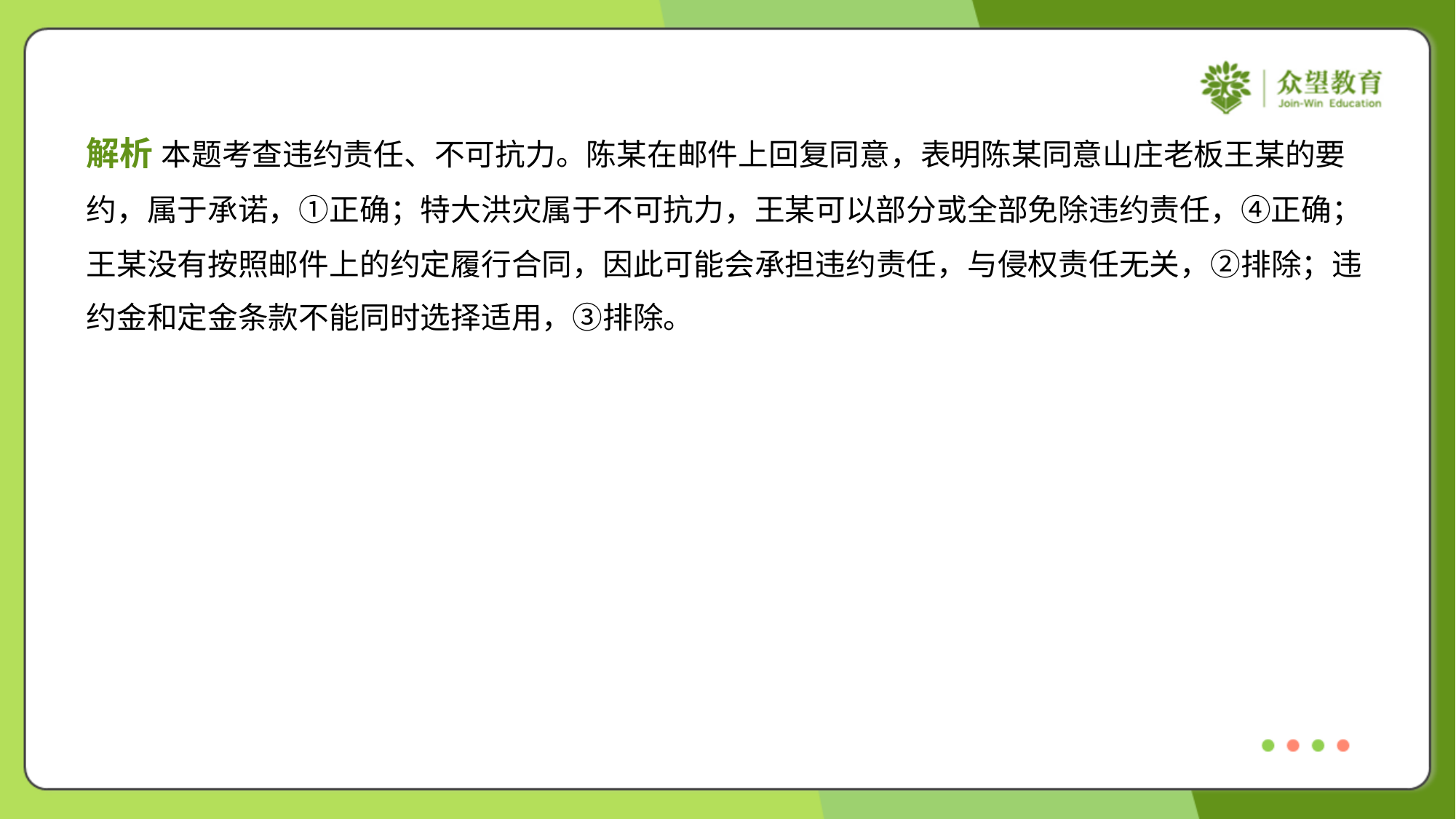

解析 本题考查违约责任、不可抗力。陈某在邮件上回复同意，表明陈某同意山庄老板王某的要
约，属于承诺，①正确；特大洪灾属于不可抗力，王某可以部分或全部免除违约责任，④正确；
王某没有按照邮件上的约定履行合同，因此可能会承担违约责任，与侵权责任无关，②排除；违
约金和定金条款不能同时选择适用，③排除。